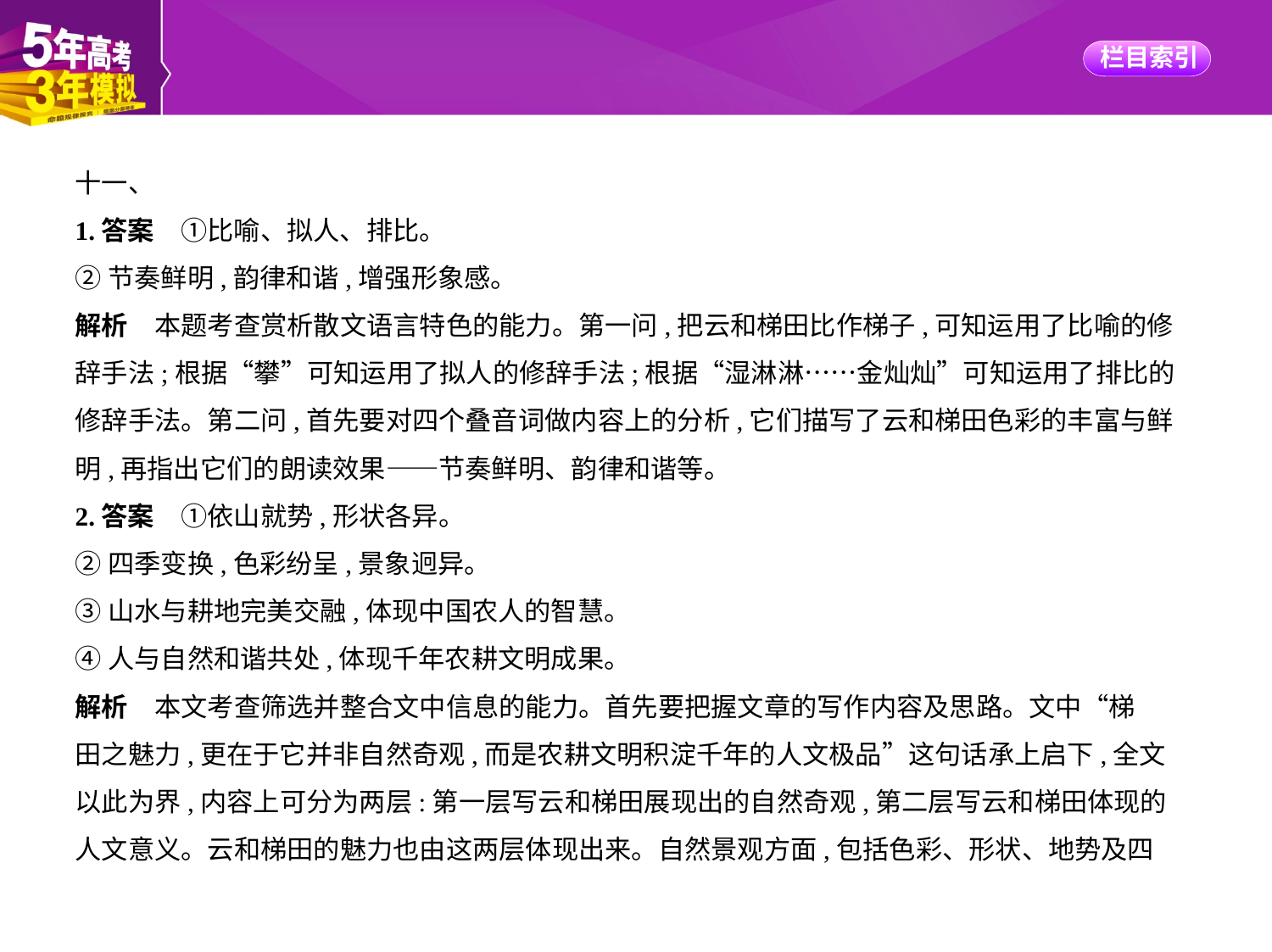

十一、
1.答案　①比喻、拟人、排比。
②节奏鲜明,韵律和谐,增强形象感。
解析　本题考查赏析散文语言特色的能力。第一问,把云和梯田比作梯子,可知运用了比喻的修
辞手法;根据“攀”可知运用了拟人的修辞手法;根据“湿淋淋……金灿灿”可知运用了排比的
修辞手法。第二问,首先要对四个叠音词做内容上的分析,它们描写了云和梯田色彩的丰富与鲜
明,再指出它们的朗读效果——节奏鲜明、韵律和谐等。
2.答案　①依山就势,形状各异。
②四季变换,色彩纷呈,景象迥异。
③山水与耕地完美交融,体现中国农人的智慧。
④人与自然和谐共处,体现千年农耕文明成果。
解析　本文考查筛选并整合文中信息的能力。首先要把握文章的写作内容及思路。文中“梯
田之魅力,更在于它并非自然奇观,而是农耕文明积淀千年的人文极品”这句话承上启下,全文
以此为界,内容上可分为两层:第一层写云和梯田展现出的自然奇观,第二层写云和梯田体现的
人文意义。云和梯田的魅力也由这两层体现出来。自然景观方面,包括色彩、形状、地势及四